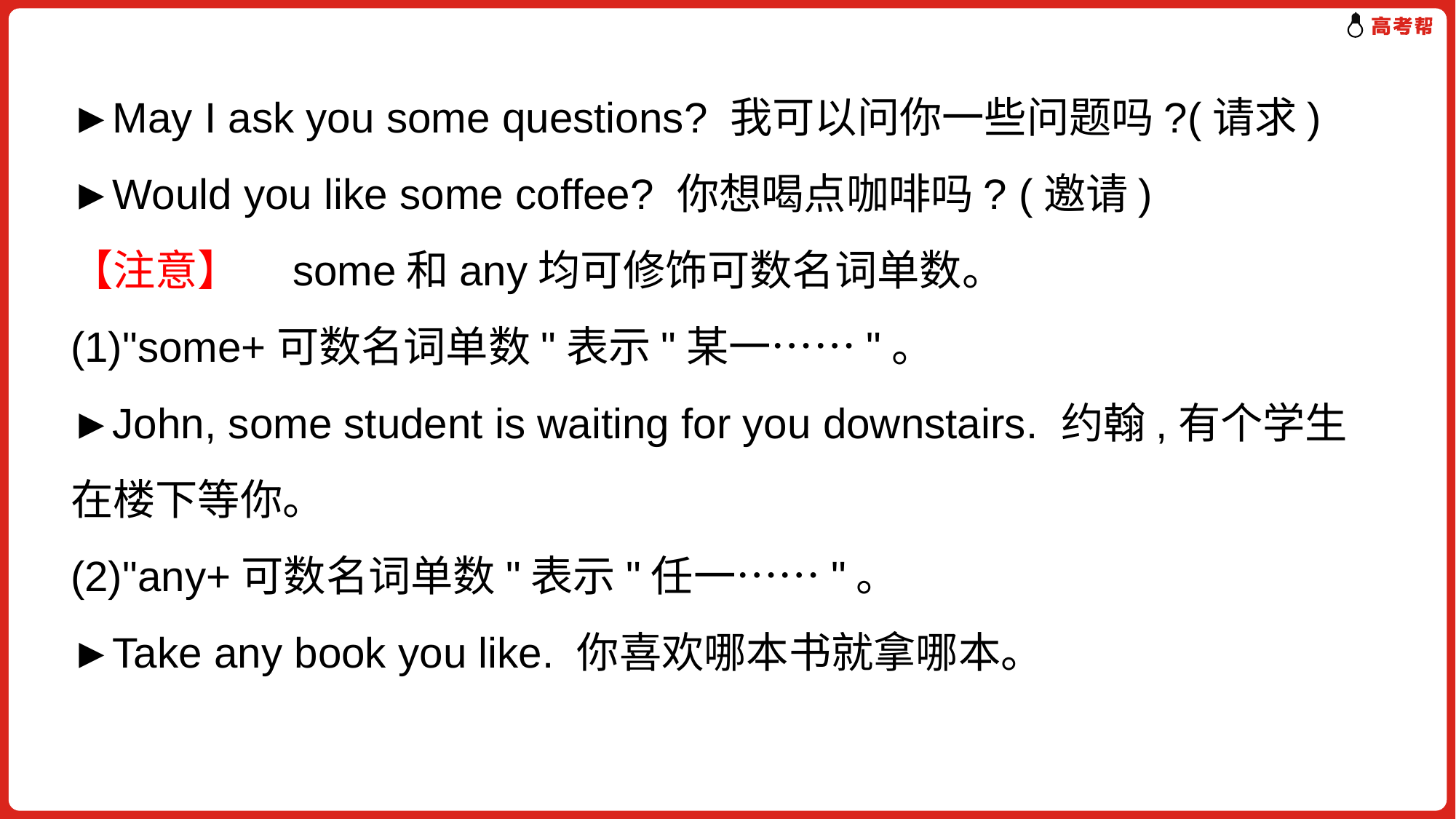

►May I ask you some questions? 我可以问你一些问题吗?(请求)
►Would you like some coffee? 你想喝点咖啡吗? (邀请)
【注意】　some和any均可修饰可数名词单数。
(1)"some+可数名词单数"表示"某一……"。
►John, some student is waiting for you downstairs. 约翰,有个学生在楼下等你。
(2)"any+可数名词单数"表示"任一……"。
►Take any book you like. 你喜欢哪本书就拿哪本。